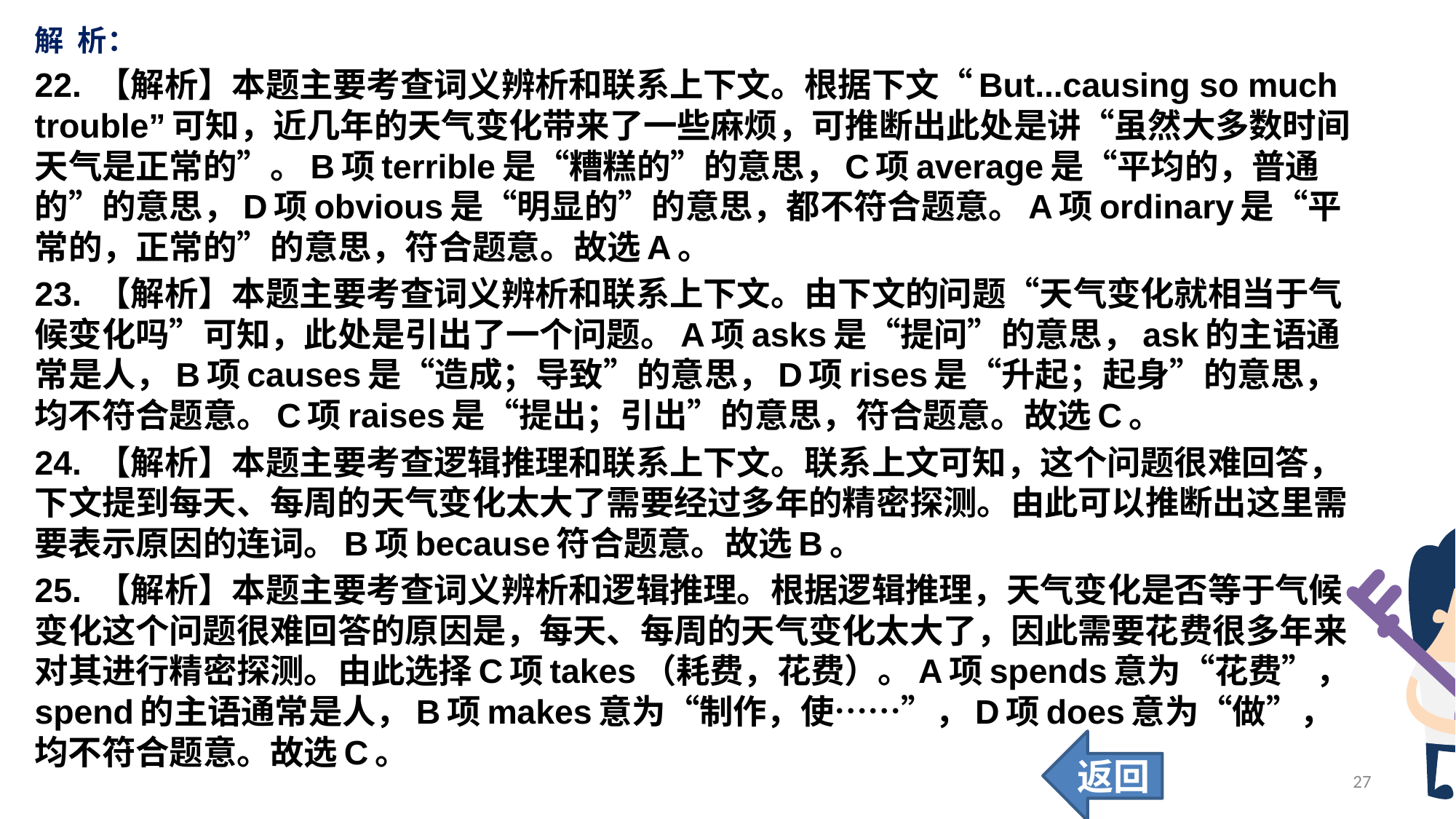

解  析：
22. 【解析】本题主要考查词义辨析和联系上下文。根据下文“But...causing so much trouble”可知，近几年的天气变化带来了一些麻烦，可推断出此处是讲“虽然大多数时间天气是正常的”。B项terrible是“糟糕的”的意思，C项average是“平均的，普通的”的意思，D项obvious是“明显的”的意思，都不符合题意。A项ordinary是“平常的，正常的”的意思，符合题意。故选A。
23. 【解析】本题主要考查词义辨析和联系上下文。由下文的问题“天气变化就相当于气候变化吗”可知，此处是引出了一个问题。A项asks是“提问”的意思，ask的主语通常是人，B项causes是“造成；导致”的意思，D项rises是“升起；起身”的意思，均不符合题意。C项raises是“提出；引出”的意思，符合题意。故选C。
24. 【解析】本题主要考查逻辑推理和联系上下文。联系上文可知，这个问题很难回答，下文提到每天、每周的天气变化太大了需要经过多年的精密探测。由此可以推断出这里需要表示原因的连词。B项because符合题意。故选B。
25. 【解析】本题主要考查词义辨析和逻辑推理。根据逻辑推理，天气变化是否等于气候变化这个问题很难回答的原因是，每天、每周的天气变化太大了，因此需要花费很多年来对其进行精密探测。由此选择C项takes（耗费，花费）。A项spends意为“花费”，spend的主语通常是人，B项makes意为“制作，使……”，D项does意为“做”，均不符合题意。故选C。

返回
27